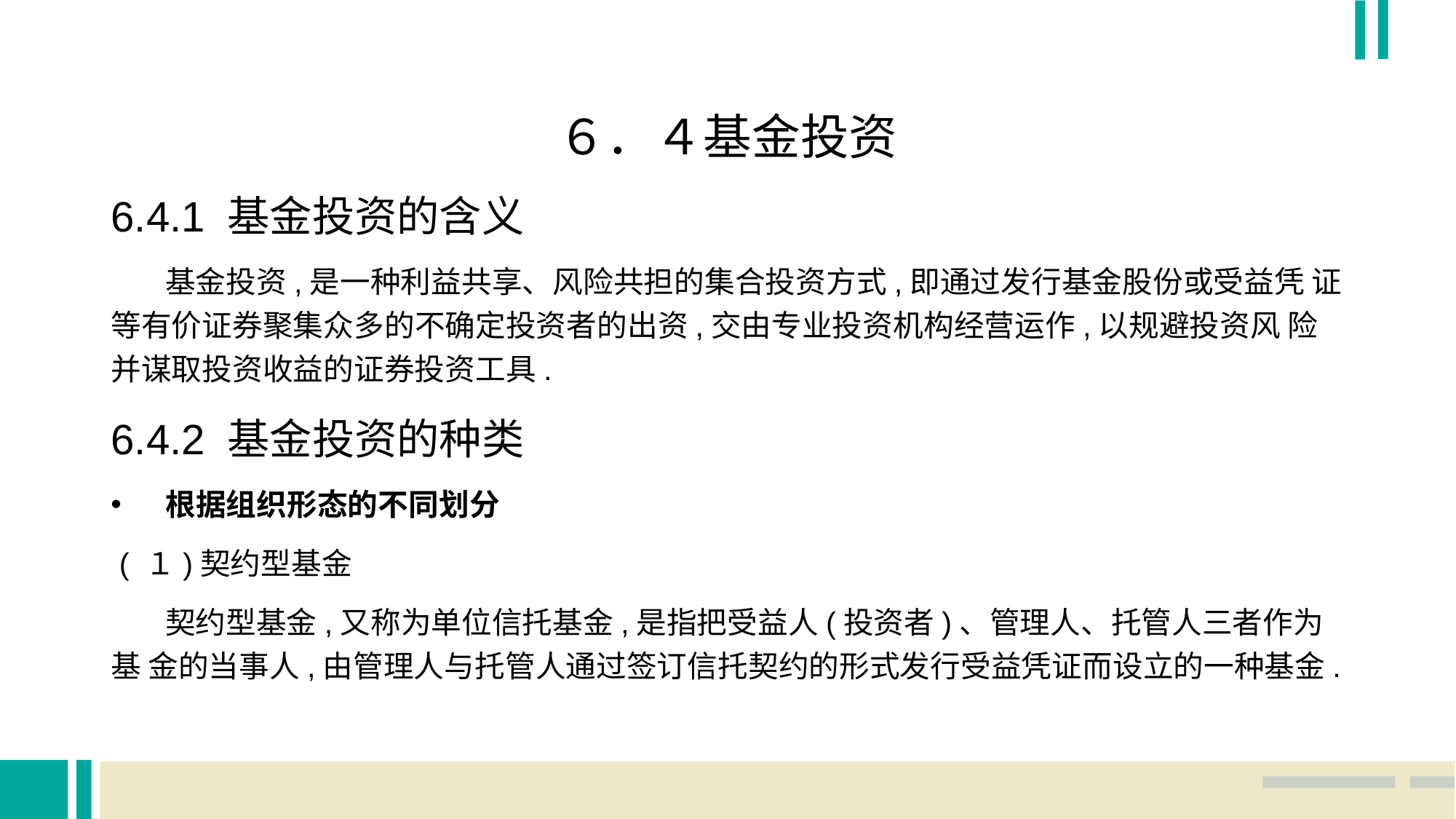

６．４基金投资
6.4.1 基金投资的含义
       基金投资,是一种利益共享、风险共担的集合投资方式,即通过发行基金股份或受益凭 证等有价证券聚集众多的不确定投资者的出资,交由专业投资机构经营运作,以规避投资风 险并谋取投资收益的证券投资工具.
6.4.2 基金投资的种类
根据组织形态的不同划分
 ( １)契约型基金
       契约型基金,又称为单位信托基金,是指把受益人(投资者)、管理人、托管人三者作为基 金的当事人,由管理人与托管人通过签订信托契约的形式发行受益凭证而设立的一种基金.